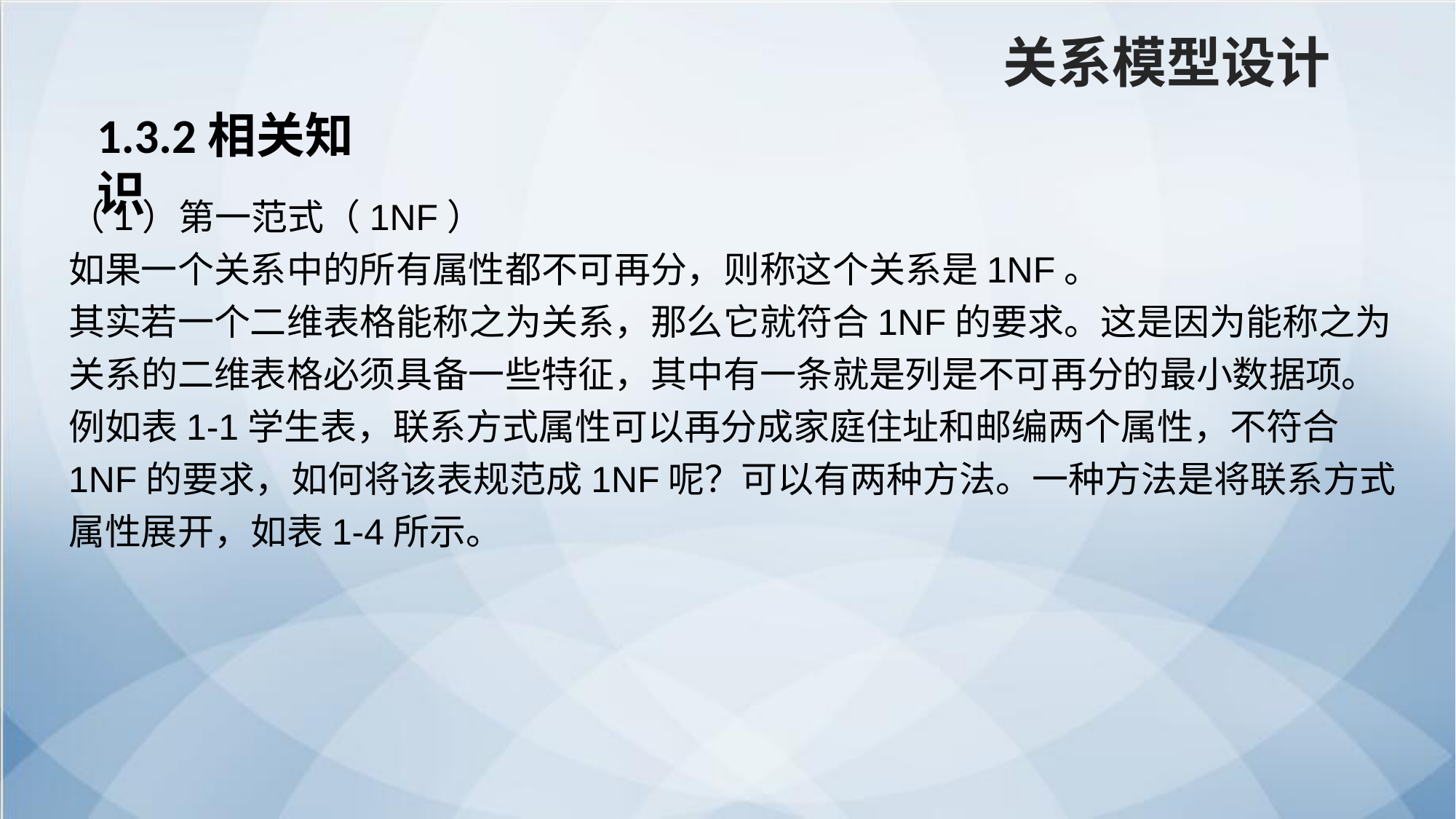

关系模型设计
1.3.2相关知识
（1）第一范式（1NF）
如果一个关系中的所有属性都不可再分，则称这个关系是1NF。
其实若一个二维表格能称之为关系，那么它就符合1NF的要求。这是因为能称之为关系的二维表格必须具备一些特征，其中有一条就是列是不可再分的最小数据项。例如表1-1学生表，联系方式属性可以再分成家庭住址和邮编两个属性，不符合1NF的要求，如何将该表规范成1NF呢？可以有两种方法。一种方法是将联系方式属性展开，如表1-4所示。